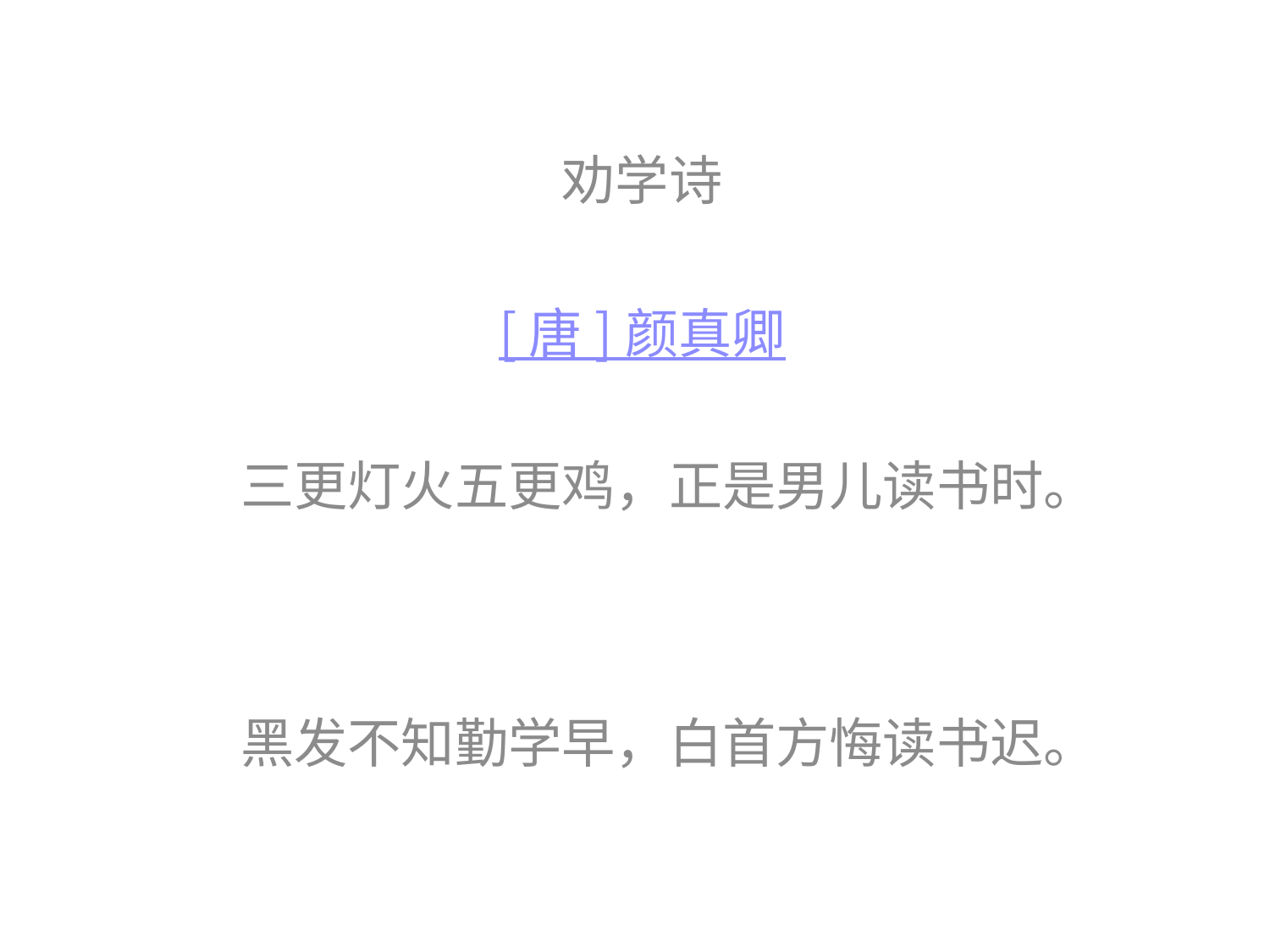

劝学诗
[ 唐 ] 颜真卿
三更灯火五更鸡，正是男儿读书时。
黑发不知勤学早，白首方悔读书迟。

#